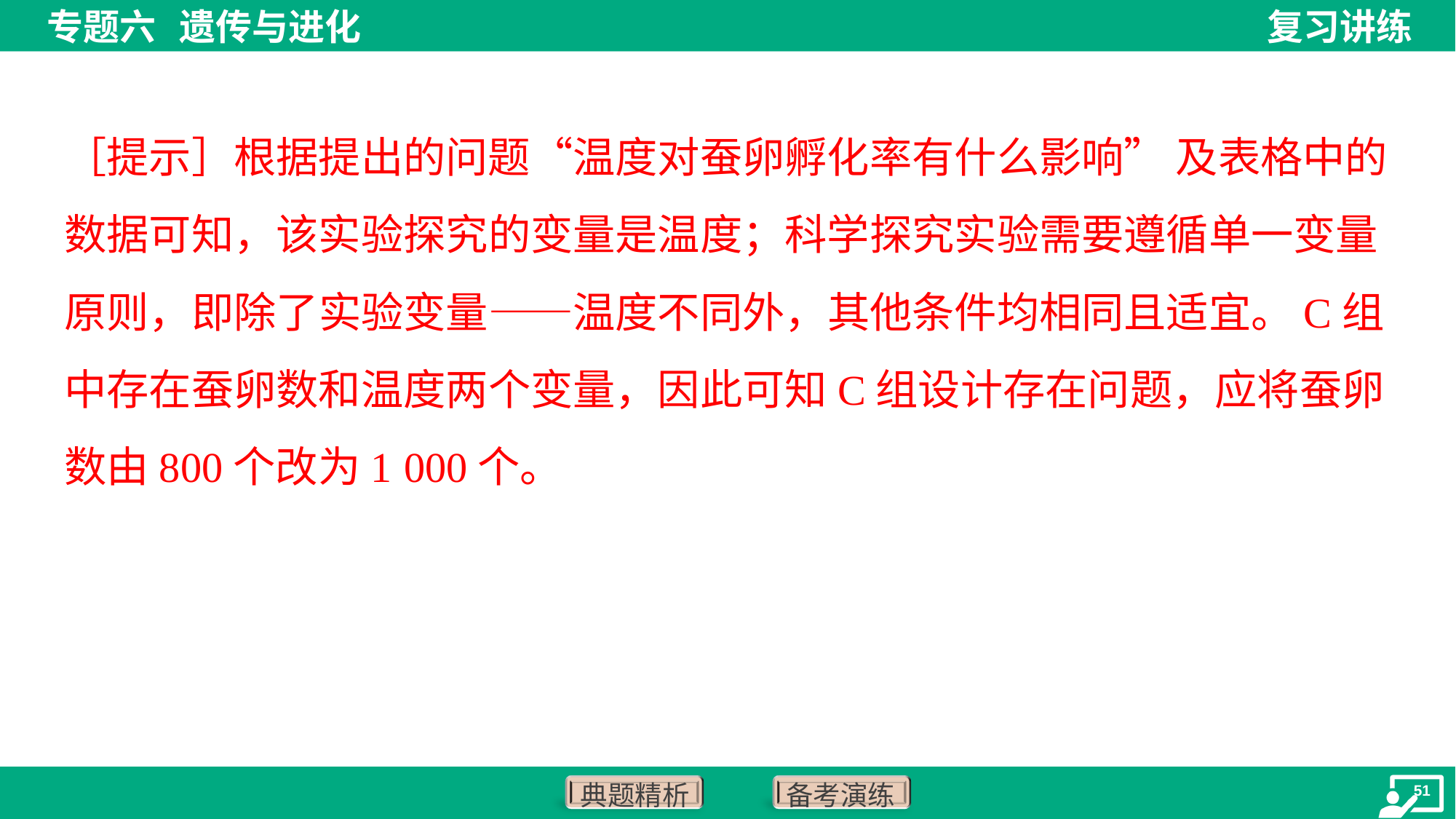

［提示］根据提出的问题“温度对蚕卵孵化率有什么影响” 及表格中的数据可知，该实验探究的变量是温度；科学探究实验需要遵循单一变量原则，即除了实验变量——温度不同外，其他条件均相同且适宜。C组中存在蚕卵数和温度两个变量，因此可知C组设计存在问题，应将蚕卵数由800个改为1 000个。